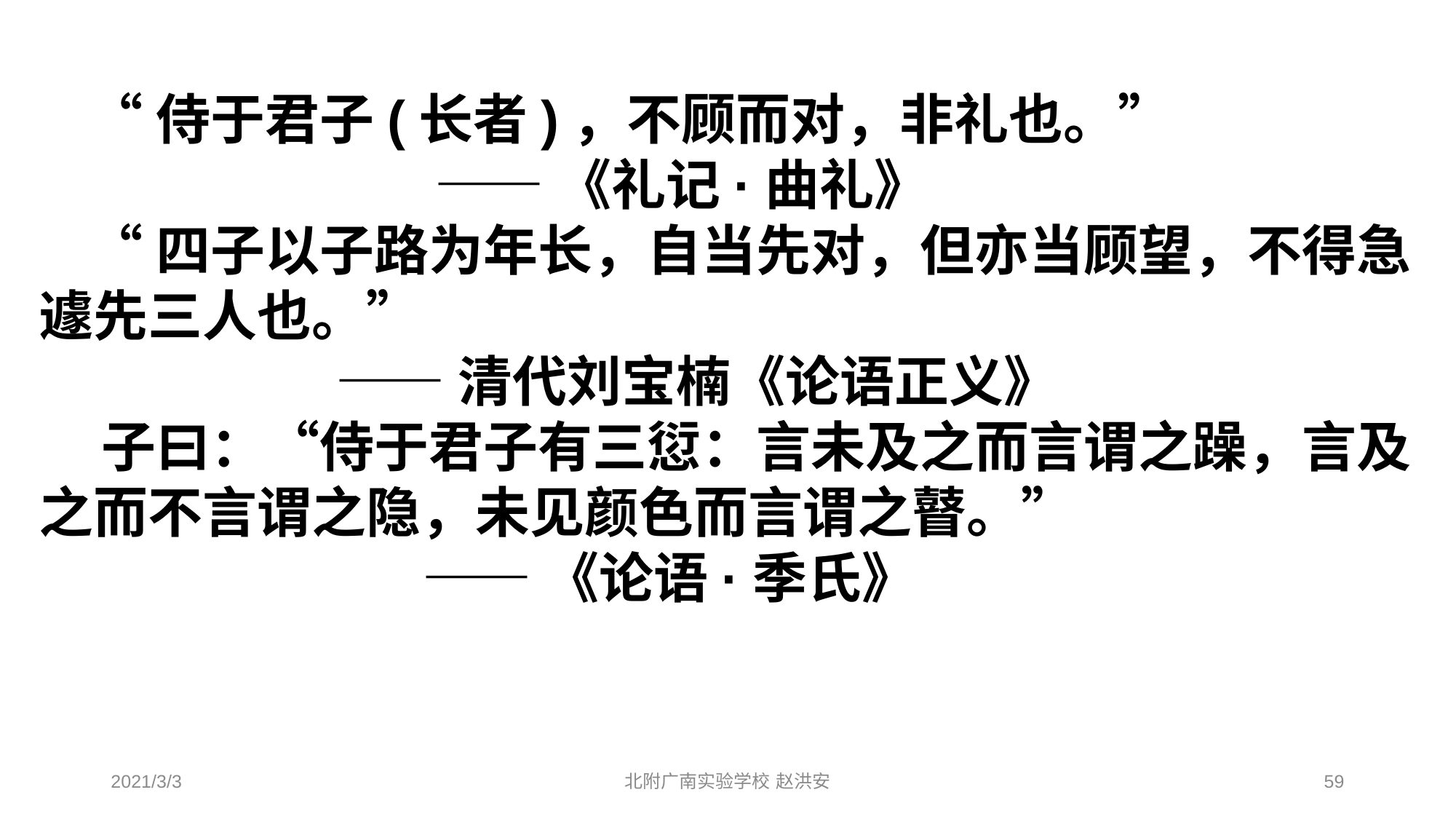

“侍于君子(长者)，不顾而对，非礼也。”
                                ——《礼记·曲礼》
    “四子以子路为年长，自当先对，但亦当顾望，不得急遽先三人也。”
                        ——清代刘宝楠《论语正义》
    子曰：“侍于君子有三愆：言未及之而言谓之躁，言及之而不言谓之隐，未见颜色而言谓之瞽。”
                               ——《论语·季氏》
2021/3/3
北附广南实验学校 赵洪安
59